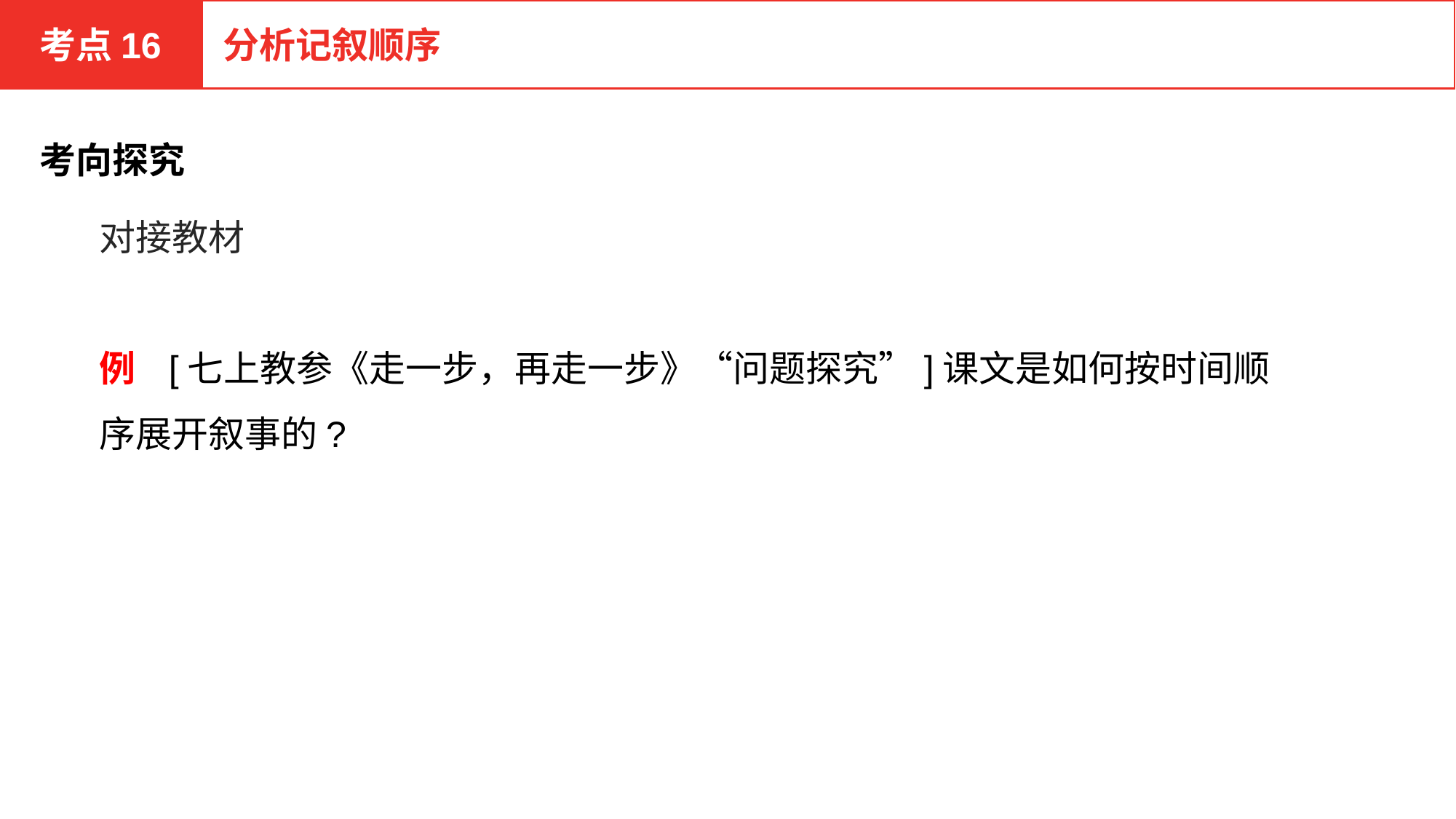

考点16
分析记叙顺序
考向探究
对接教材

例   [七上教参《走一步，再走一步》“问题探究”]课文是如何按时间顺序展开叙事的?